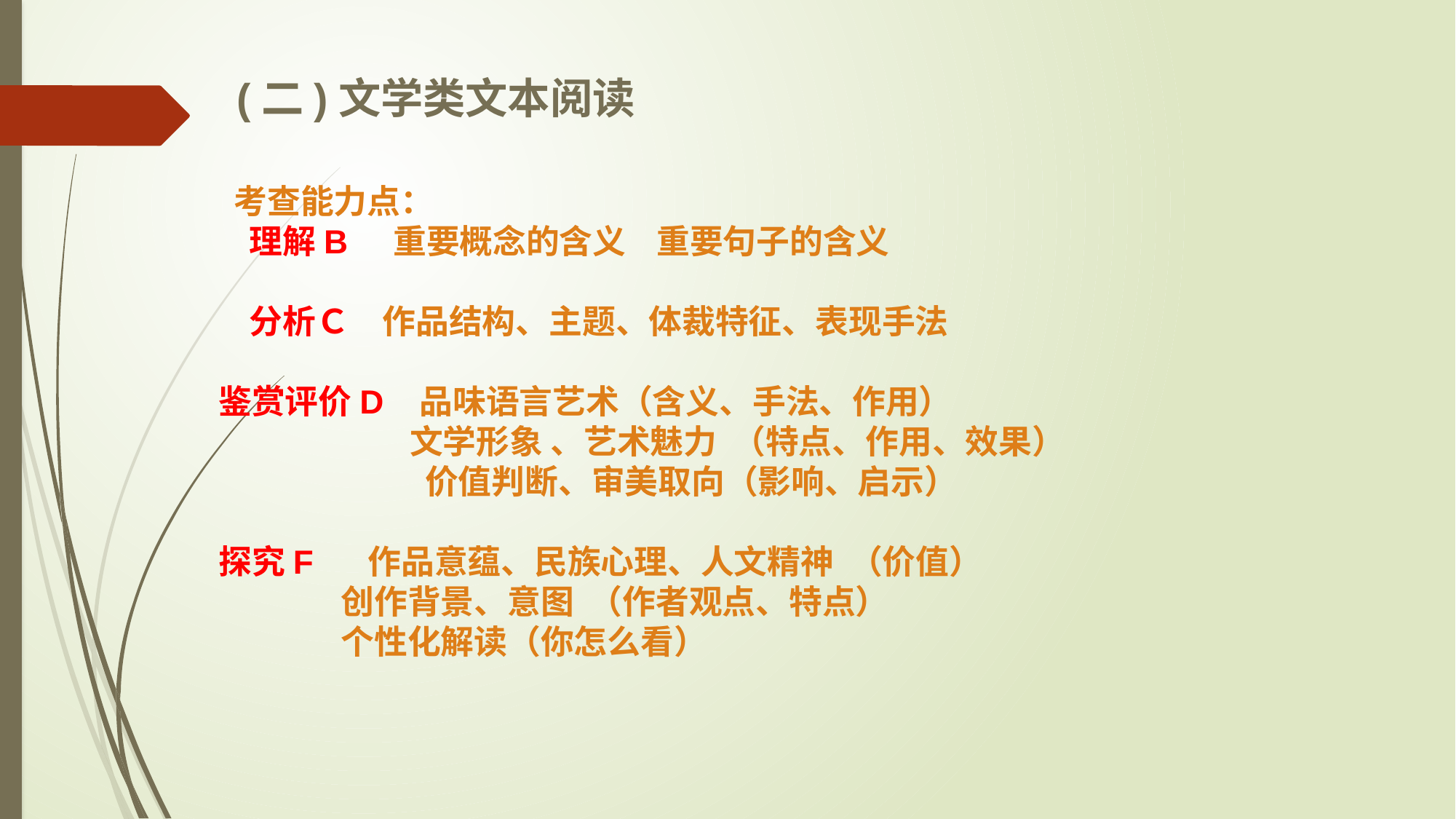

(二)文学类文本阅读

 考查能力点：
   理解B    重要概念的含义    重要句子的含义

   分析Ｃ　作品结构、主题、体裁特征、表现手法

鉴赏评价D   品味语言艺术（含义、手法、作用）
                        文学形象 、艺术魅力  （特点、作用、效果）
                          价值判断、审美取向（影响、启示）

探究F     作品意蕴、民族心理、人文精神  （价值）
               创作背景、意图  （作者观点、特点）
               个性化解读（你怎么看）